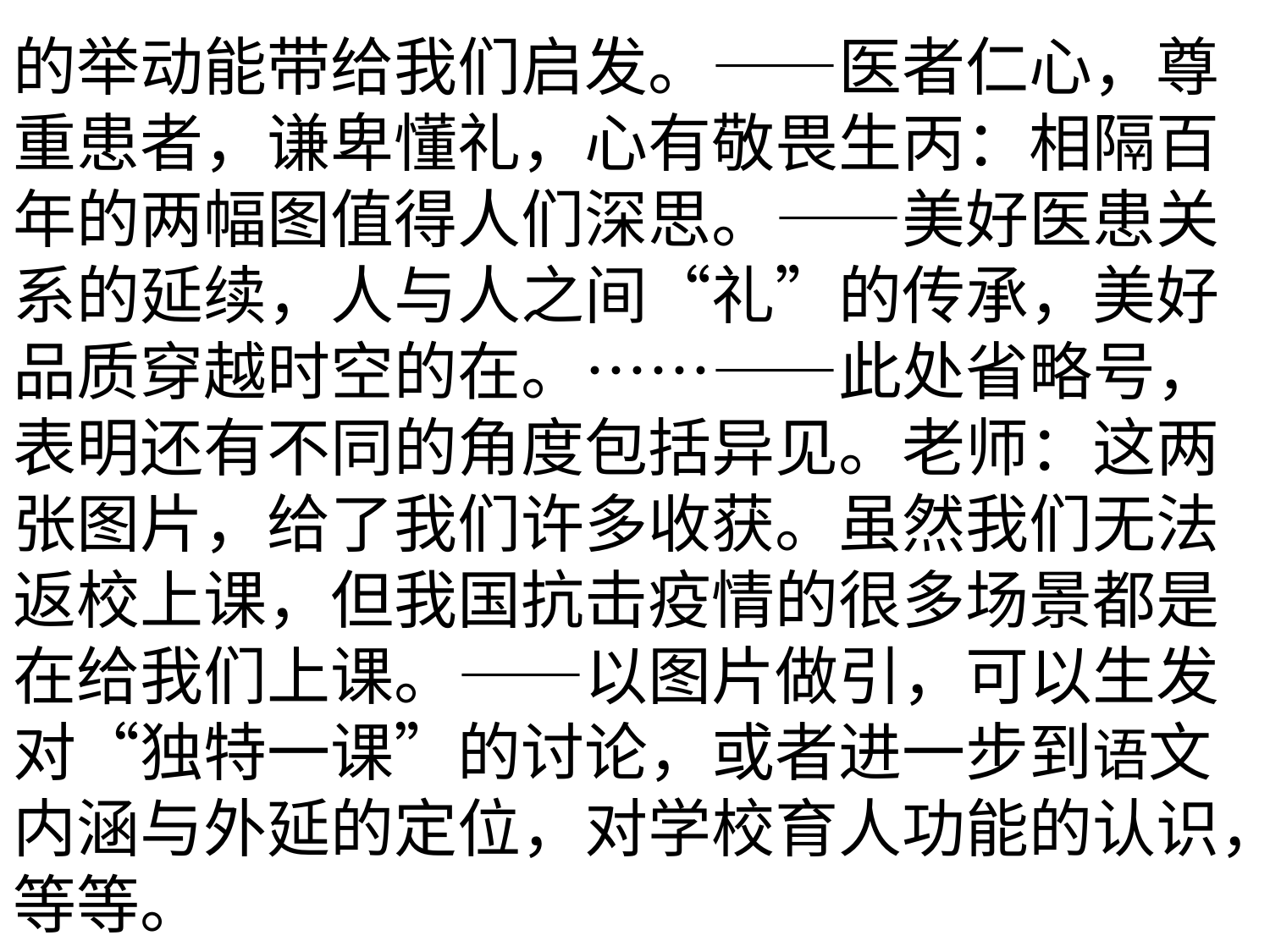

# 的举动能带给我们启发。——医者仁心，尊重患者，谦卑懂礼，心有敬畏生丙：相隔百年的两幅图值得人们深思。——美好医患关系的延续，人与人之间“礼”的传承，美好品质穿越时空的在。……——此处省略号，表明还有不同的角度包括异见。老师：这两张图片，给了我们许多收获。虽然我们无法返校上课，但我国抗击疫情的很多场景都是在给我们上课。——以图片做引，可以生发对“独特一课”的讨论，或者进一步到语文内涵与外延的定位，对学校育人功能的认识，等等。